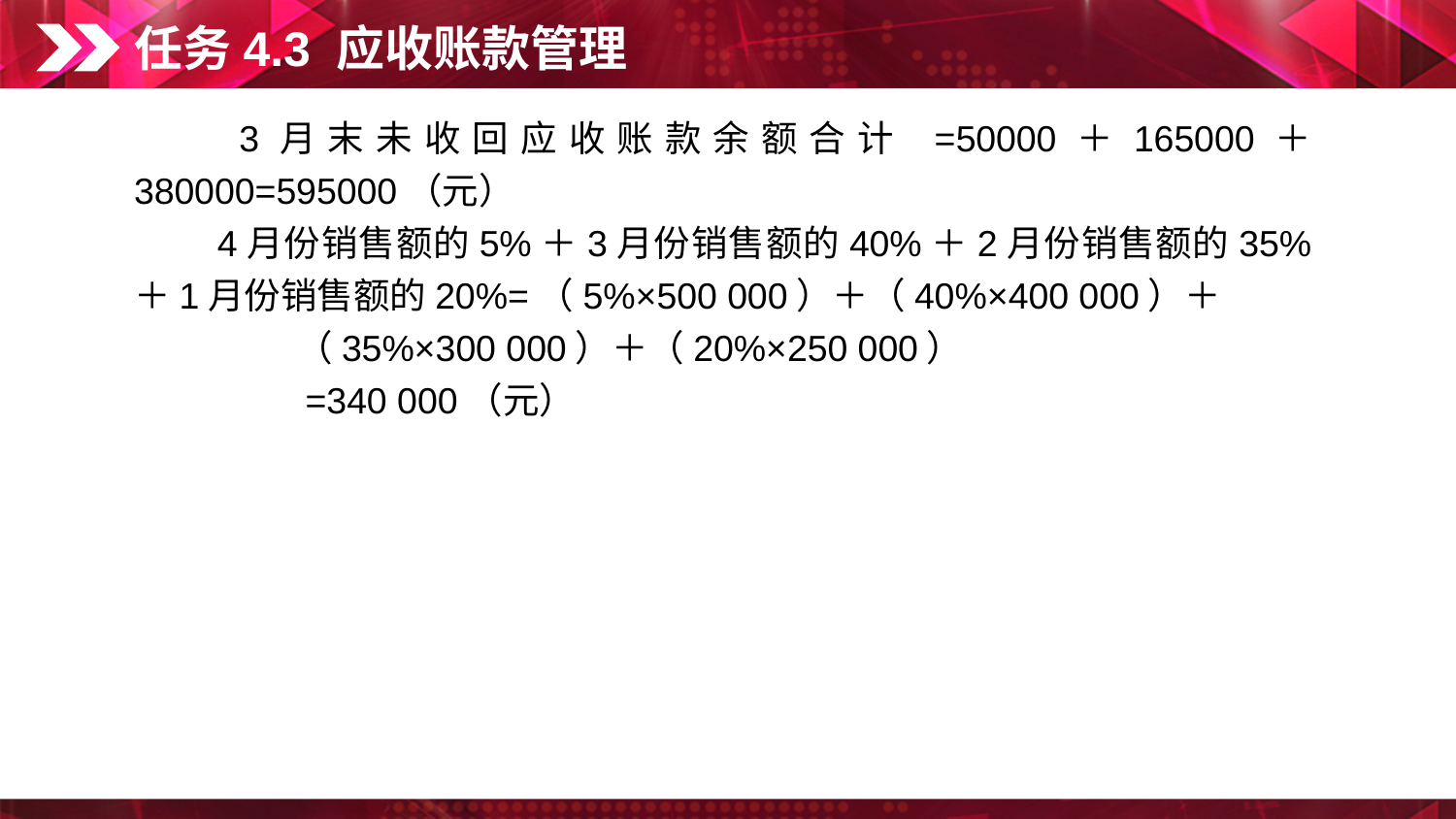

任务4.3 应收账款管理

　　3月末未收回应收账款余额合计 =50000＋165000＋380000=595000（元）
　　4月份销售额的5%＋3月份销售额的40%＋2月份销售额的35%＋1月份销售额的20%=（5%×500 000）＋（40%×400 000）＋
 　　　　（35%×300 000）＋（20%×250 000）
 　　　　=340 000（元）